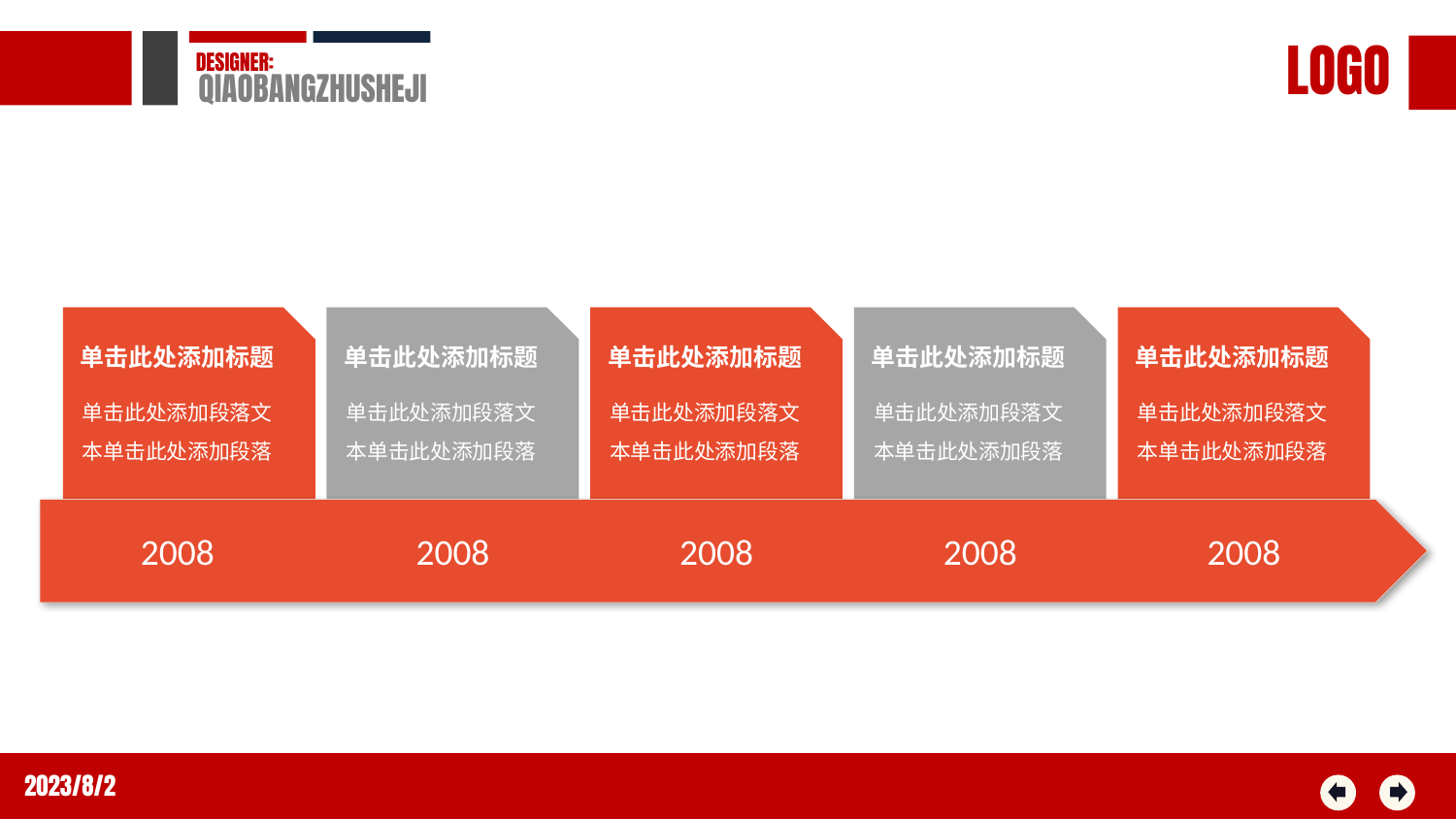

LOGO
DESIGNER:
QIAOBANGZHUSHEJI

单击此处添加标题
单击此处添加段落文本单击此处添加段落

单击此处添加标题
单击此处添加段落文本单击此处添加段落

单击此处添加标题
单击此处添加段落文本单击此处添加段落

单击此处添加标题
单击此处添加段落文本单击此处添加段落

单击此处添加标题
单击此处添加段落文本单击此处添加段落

2008
2008
2008
2008
2008
2023/8/2